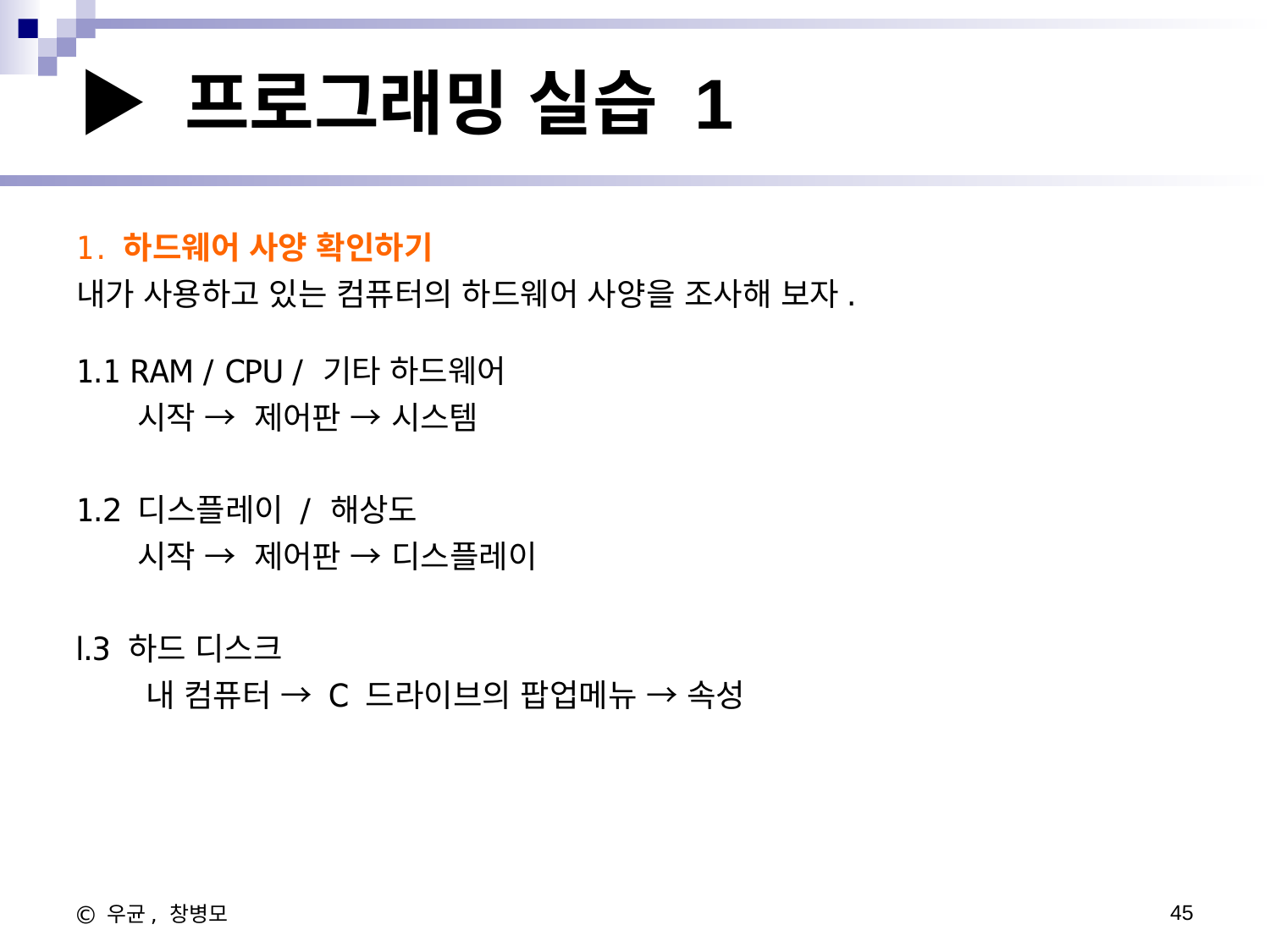

# ▶ 프로그래밍 실습 1

1. 하드웨어 사양 확인하기
내가 사용하고 있는 컴퓨터의 하드웨어 사양을 조사해 보자.
1.1 RAM / CPU / 기타 하드웨어
      시작 →  제어판 → 시스템

1.2 디스플레이 / 해상도
      시작 →  제어판 → 디스플레이

l.3 하드 디스크
       내 컴퓨터 → C 드라이브의 팝업메뉴 → 속성

© 우균, 창병모
45